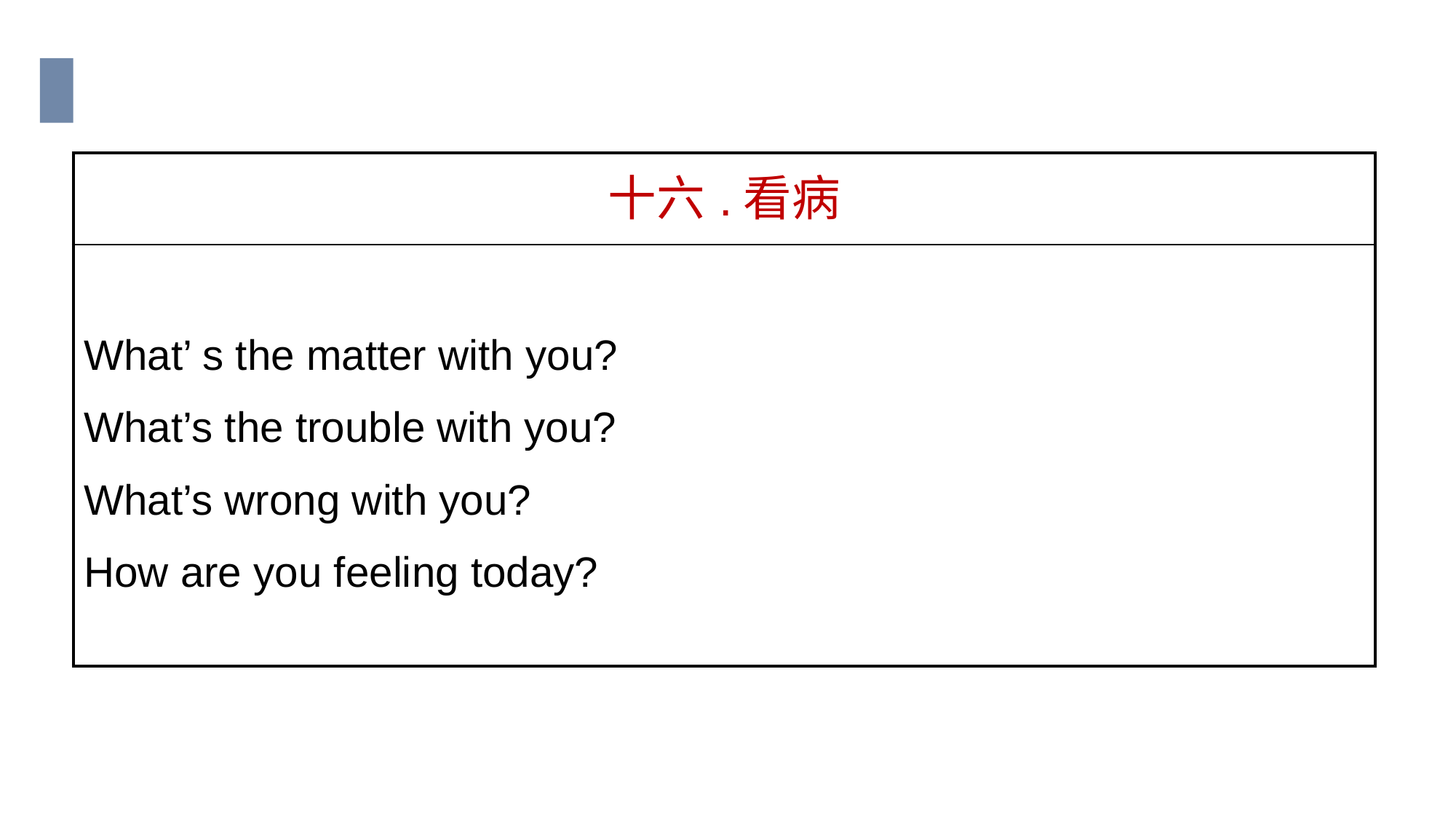

| 十六.看病 |
| --- |
| What’ s the matter with you? What’s the trouble with you? What’s wrong with you? How are you feeling today? |